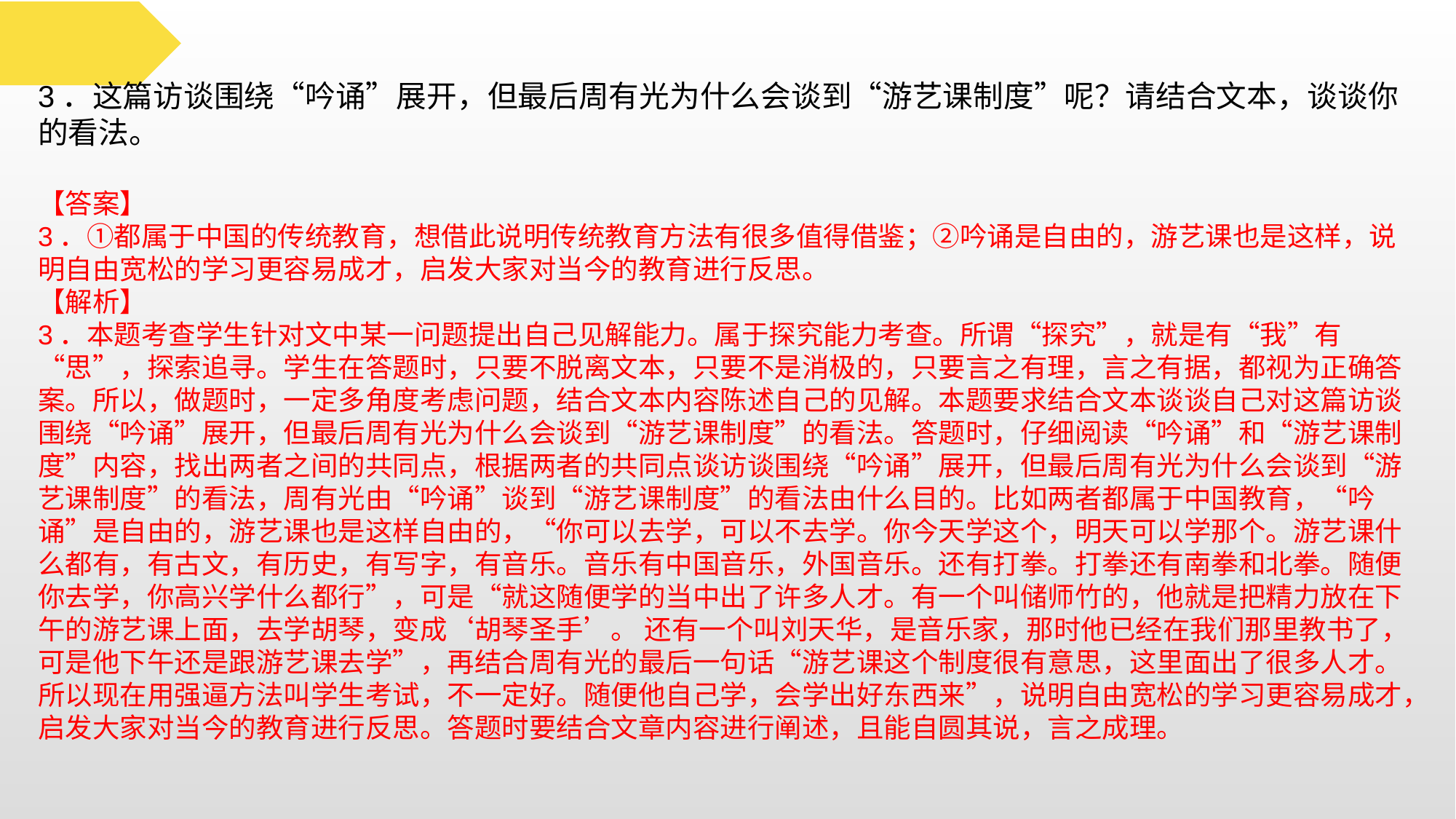

3．这篇访谈围绕“吟诵”展开，但最后周有光为什么会谈到“游艺课制度”呢？请结合文本，谈谈你的看法。

【答案】
3．①都属于中国的传统教育，想借此说明传统教育方法有很多值得借鉴；②吟诵是自由的，游艺课也是这样，说明自由宽松的学习更容易成才，启发大家对当今的教育进行反思。
【解析】
3．本题考查学生针对文中某一问题提出自己见解能力。属于探究能力考查。所谓“探究”，就是有“我”有“思”，探索追寻。学生在答题时，只要不脱离文本，只要不是消极的，只要言之有理，言之有据，都视为正确答案。所以，做题时，一定多角度考虑问题，结合文本内容陈述自己的见解。本题要求结合文本谈谈自己对这篇访谈围绕“吟诵”展开，但最后周有光为什么会谈到“游艺课制度”的看法。答题时，仔细阅读“吟诵”和“游艺课制度”内容，找出两者之间的共同点，根据两者的共同点谈访谈围绕“吟诵”展开，但最后周有光为什么会谈到“游艺课制度”的看法，周有光由“吟诵”谈到“游艺课制度”的看法由什么目的。比如两者都属于中国教育，“吟诵”是自由的，游艺课也是这样自由的，“你可以去学，可以不去学。你今天学这个，明天可以学那个。游艺课什么都有，有古文，有历史，有写字，有音乐。音乐有中国音乐，外国音乐。还有打拳。打拳还有南拳和北拳。随便你去学，你高兴学什么都行”，可是“就这随便学的当中出了许多人才。有一个叫储师竹的，他就是把精力放在下午的游艺课上面，去学胡琴，变成‘胡琴圣手’。 还有一个叫刘天华，是音乐家，那时他已经在我们那里教书了，可是他下午还是跟游艺课去学”，再结合周有光的最后一句话“游艺课这个制度很有意思，这里面出了很多人才。所以现在用强逼方法叫学生考试，不一定好。随便他自己学，会学出好东西来”，说明自由宽松的学习更容易成才，启发大家对当今的教育进行反思。答题时要结合文章内容进行阐述，且能自圆其说，言之成理。